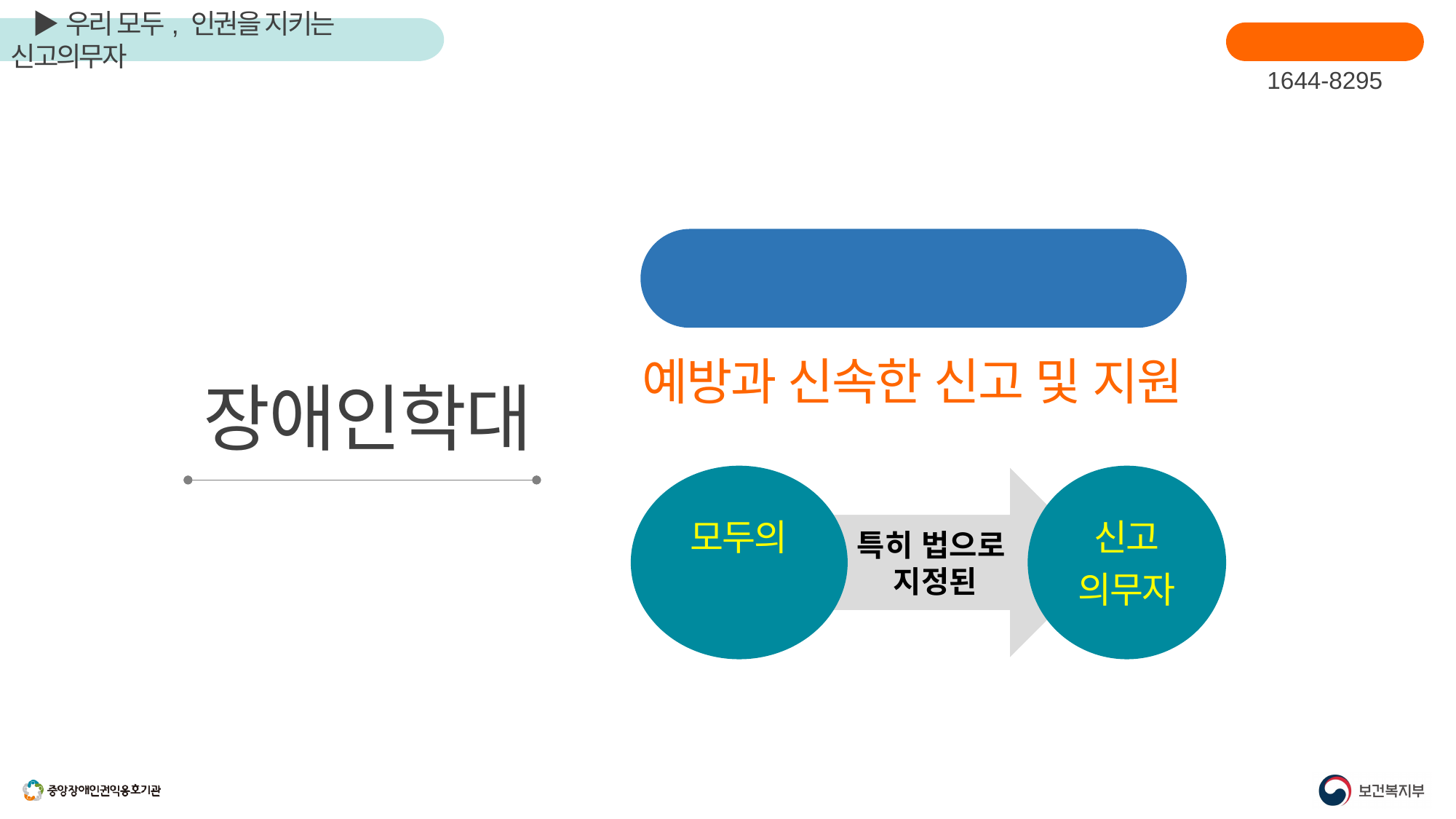

장애인학대신고
1644-8295

가장 중요한 부분
예방과 신속한 신고 및 지원
장애인학대
모두의
 관심과 실천
특히 법으로
지정된
신고
의무자